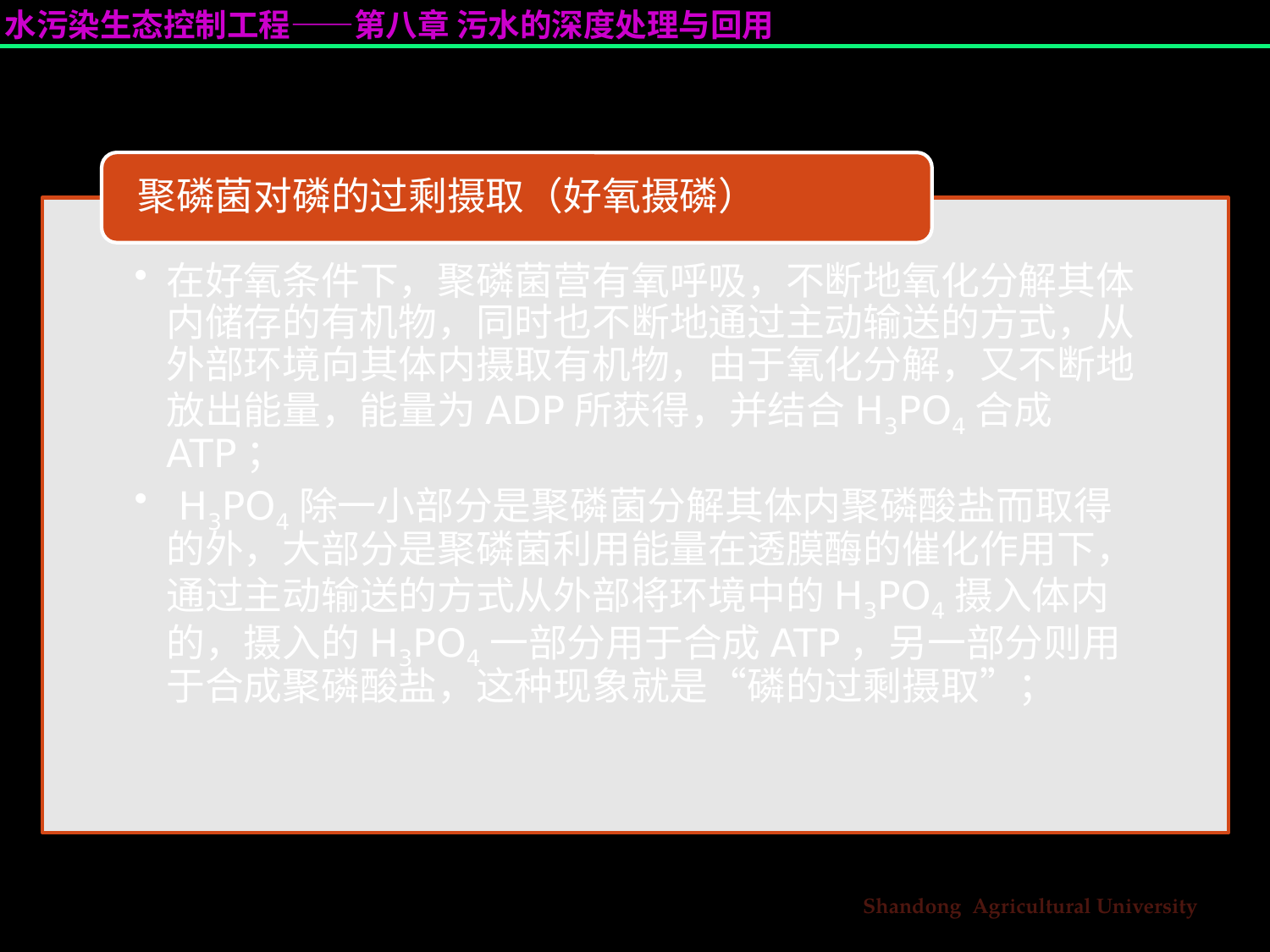

在好氧条件下，聚磷菌营有氧呼吸，不断地氧化分解其体内储存的有机物，同时也不断地通过主动输送的方式，从外部环境向其体内摄取有机物，由于氧化分解，又不断地放出能量，能量为ADP所获得，并结合H3PO4合成ATP；
 H3PO4除一小部分是聚磷菌分解其体内聚磷酸盐而取得的外，大部分是聚磷菌利用能量在透膜酶的催化作用下，通过主动输送的方式从外部将环境中的H3PO4摄入体内的，摄入的H3PO4一部分用于合成ATP，另一部分则用于合成聚磷酸盐，这种现象就是“磷的过剩摄取”；
聚磷菌对磷的过剩摄取（好氧摄磷）